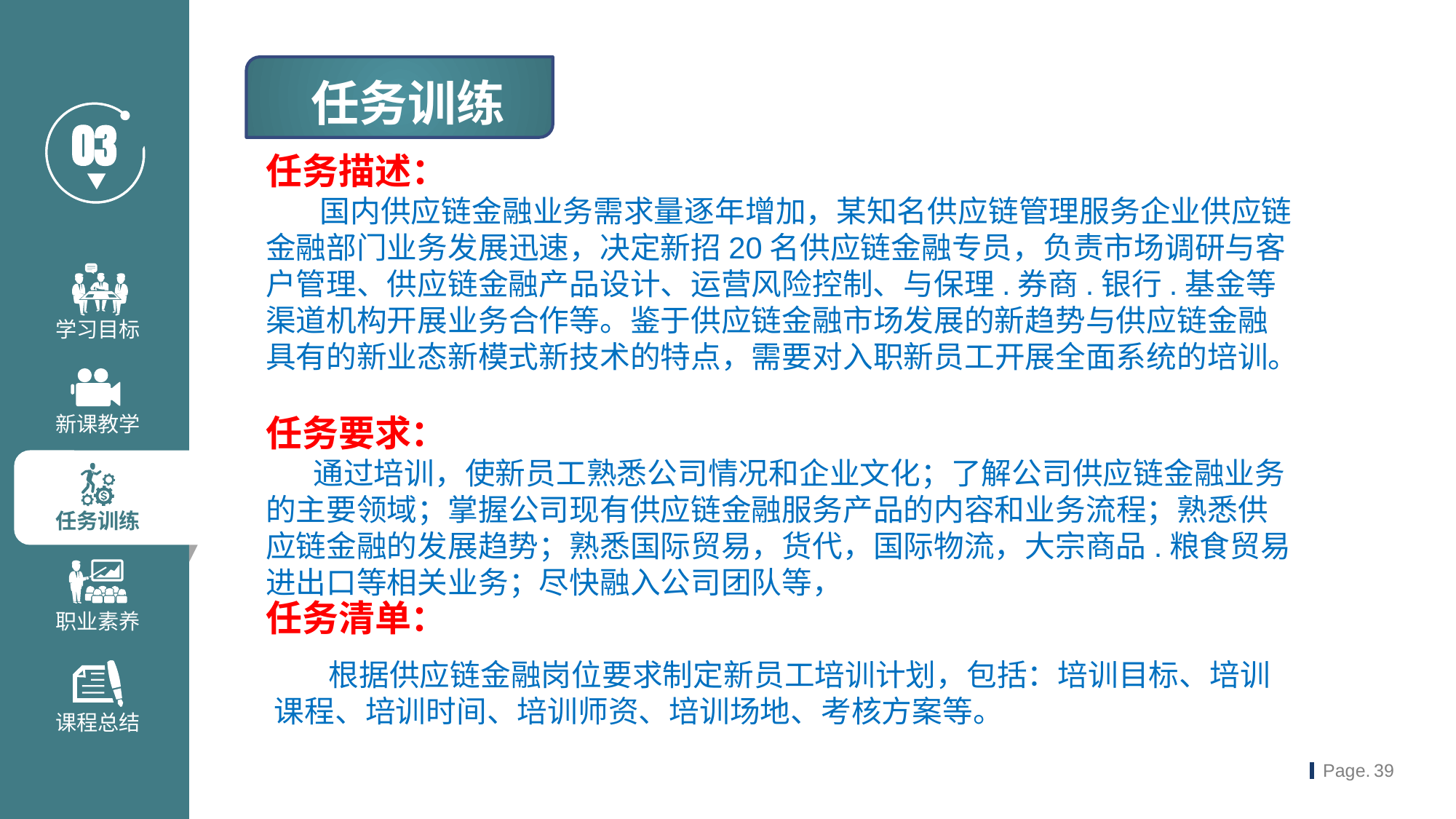

任务训练
任务描述：
       国内供应链金融业务需求量逐年增加，某知名供应链管理服务企业供应链金融部门业务发展迅速，决定新招20名供应链金融专员，负责市场调研与客户管理、供应链金融产品设计、运营风险控制、与保理.券商.银行.基金等渠道机构开展业务合作等。鉴于供应链金融市场发展的新趋势与供应链金融具有的新业态新模式新技术的特点，需要对入职新员工开展全面系统的培训。

任务要求：
      通过培训，使新员工熟悉公司情况和企业文化；了解公司供应链金融业务的主要领域；掌握公司现有供应链金融服务产品的内容和业务流程；熟悉供应链金融的发展趋势；熟悉国际贸易，货代，国际物流，大宗商品.粮食贸易进出口等相关业务；尽快融入公司团队等，

任务清单：
       根据供应链金融岗位要求制定新员工培训计划，包括：培训目标、培训课程、培训时间、培训师资、培训场地、考核方案等。